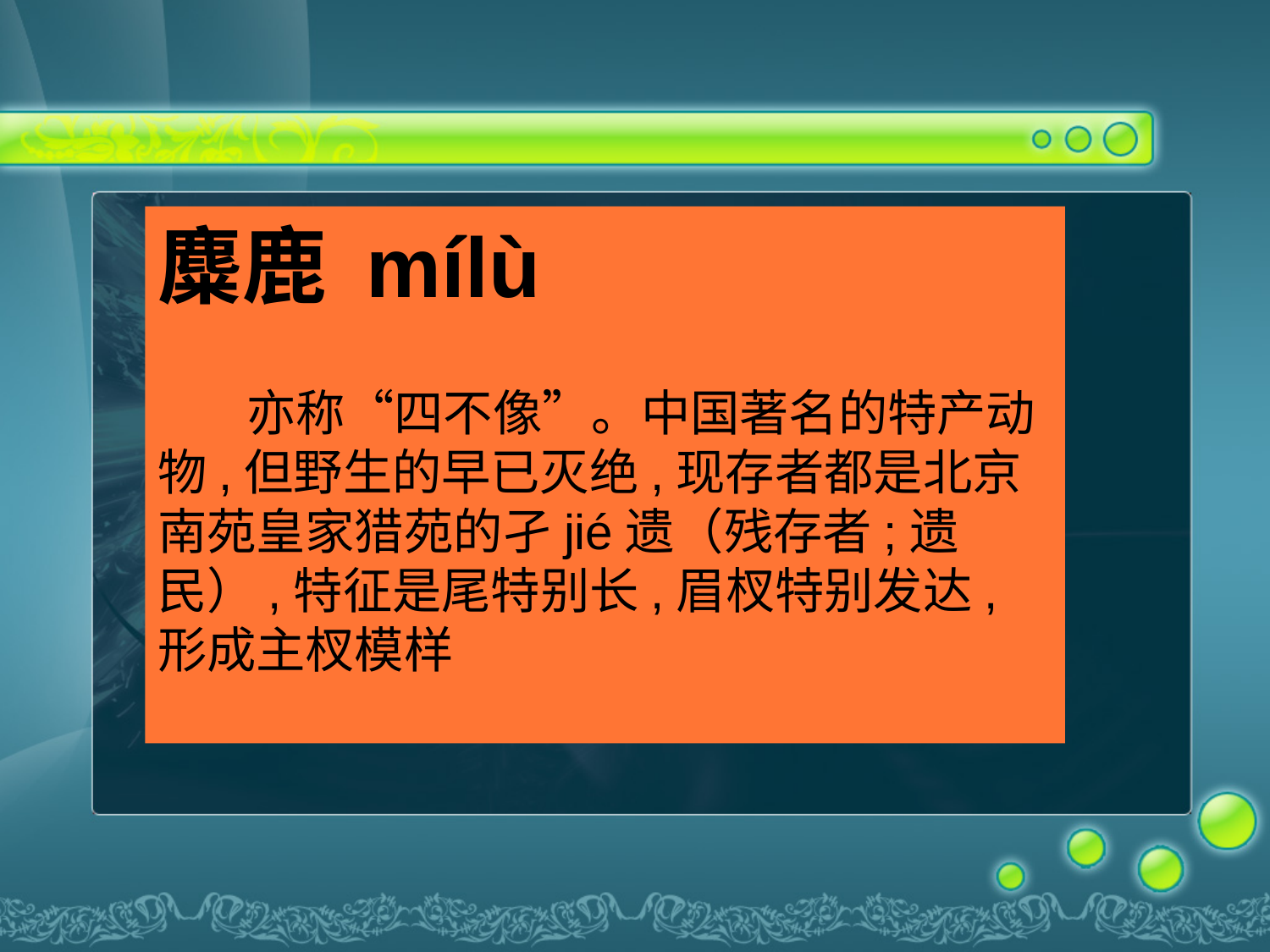

麋鹿 mílù

       亦称“四不像”。中国著名的特产动物,但野生的早已灭绝,现存者都是北京南苑皇家猎苑的孑jié遗（残存者;遗民）,特征是尾特别长,眉杈特别发达,形成主杈模样